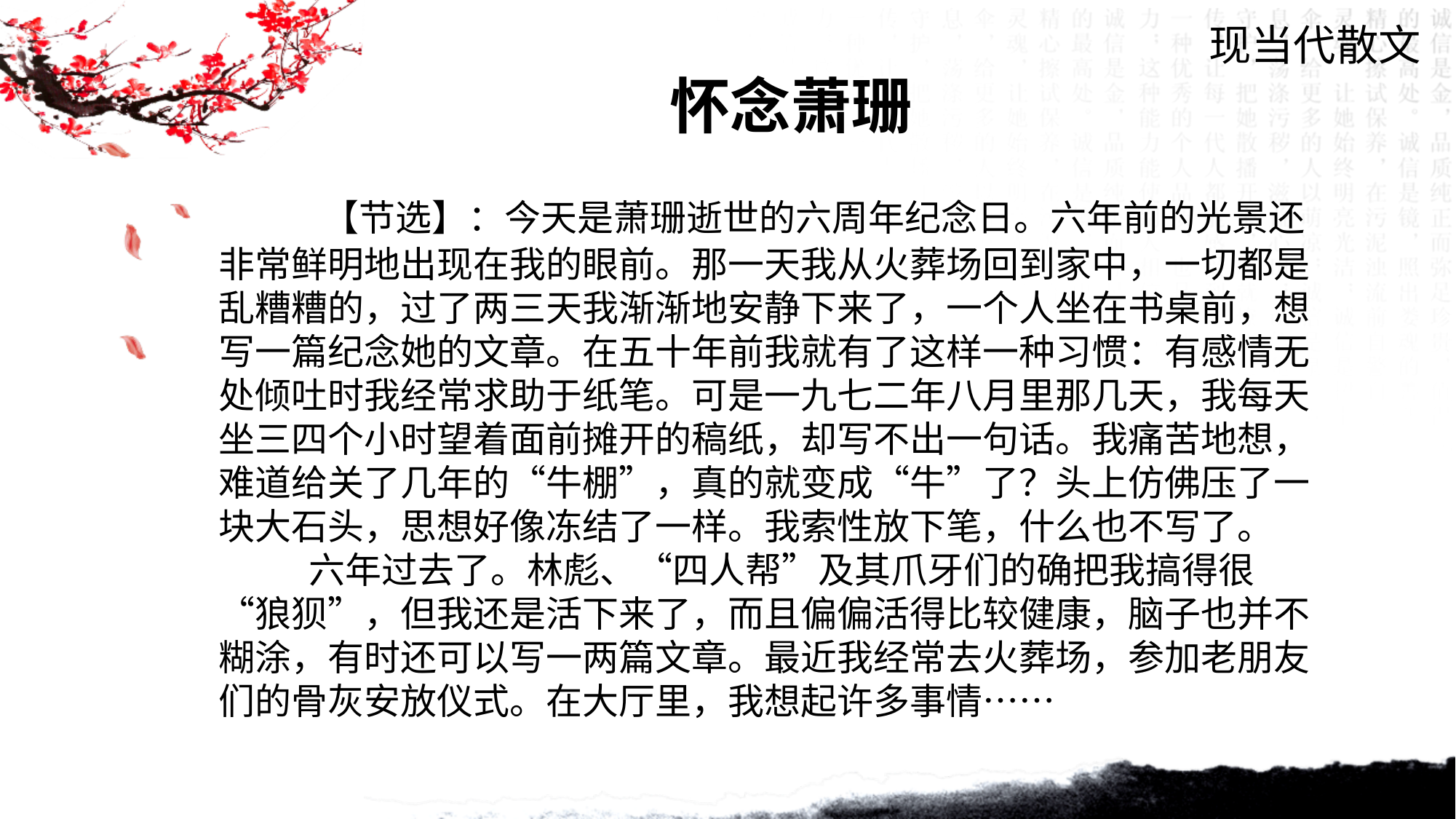

现当代散文
怀念萧珊
          【节选】：今天是萧珊逝世的六周年纪念日。六年前的光景还非常鲜明地出现在我的眼前。那一天我从火葬场回到家中，一切都是乱糟糟的，过了两三天我渐渐地安静下来了，一个人坐在书桌前，想写一篇纪念她的文章。在五十年前我就有了这样一种习惯：有感情无处倾吐时我经常求助于纸笔。可是一九七二年八月里那几天，我每天坐三四个小时望着面前摊开的稿纸，却写不出一句话。我痛苦地想，难道给关了几年的“牛棚”，真的就变成“牛”了？头上仿佛压了一块大石头，思想好像冻结了一样。我索性放下笔，什么也不写了。
          六年过去了。林彪、“四人帮”及其爪牙们的确把我搞得很“狼狈”，但我还是活下来了，而且偏偏活得比较健康，脑子也并不糊涂，有时还可以写一两篇文章。最近我经常去火葬场，参加老朋友们的骨灰安放仪式。在大厅里，我想起许多事情……